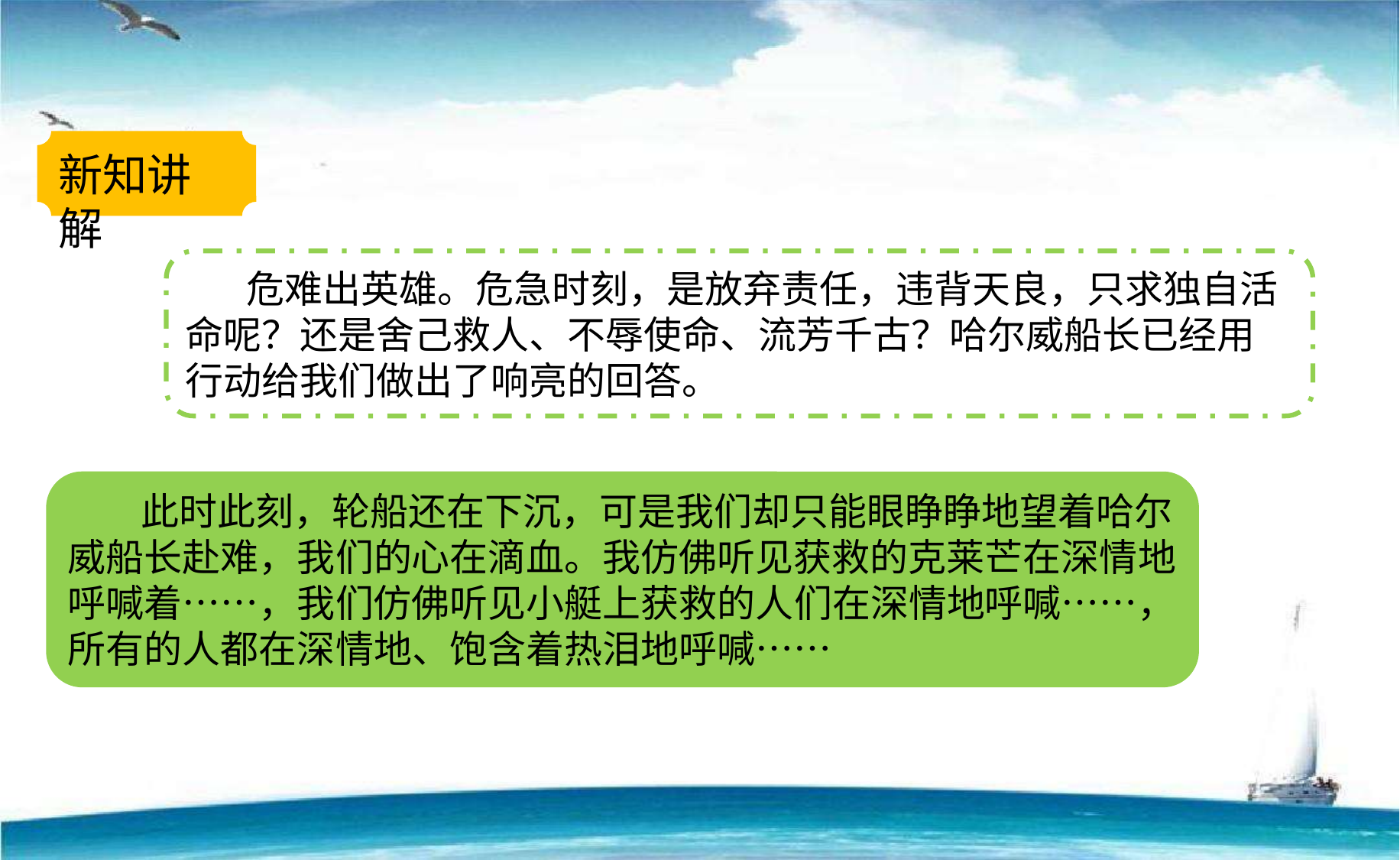

新知讲解
      危难出英雄。危急时刻，是放弃责任，违背天良，只求独自活命呢？还是舍己救人、不辱使命、流芳千古？哈尔威船长已经用行动给我们做出了响亮的回答。
   此时此刻，轮船还在下沉，可是我们却只能眼睁睁地望着哈尔威船长赴难，我们的心在滴血。我仿佛听见获救的克莱芒在深情地呼喊着……，我们仿佛听见小艇上获救的人们在深情地呼喊……，所有的人都在深情地、饱含着热泪地呼喊……